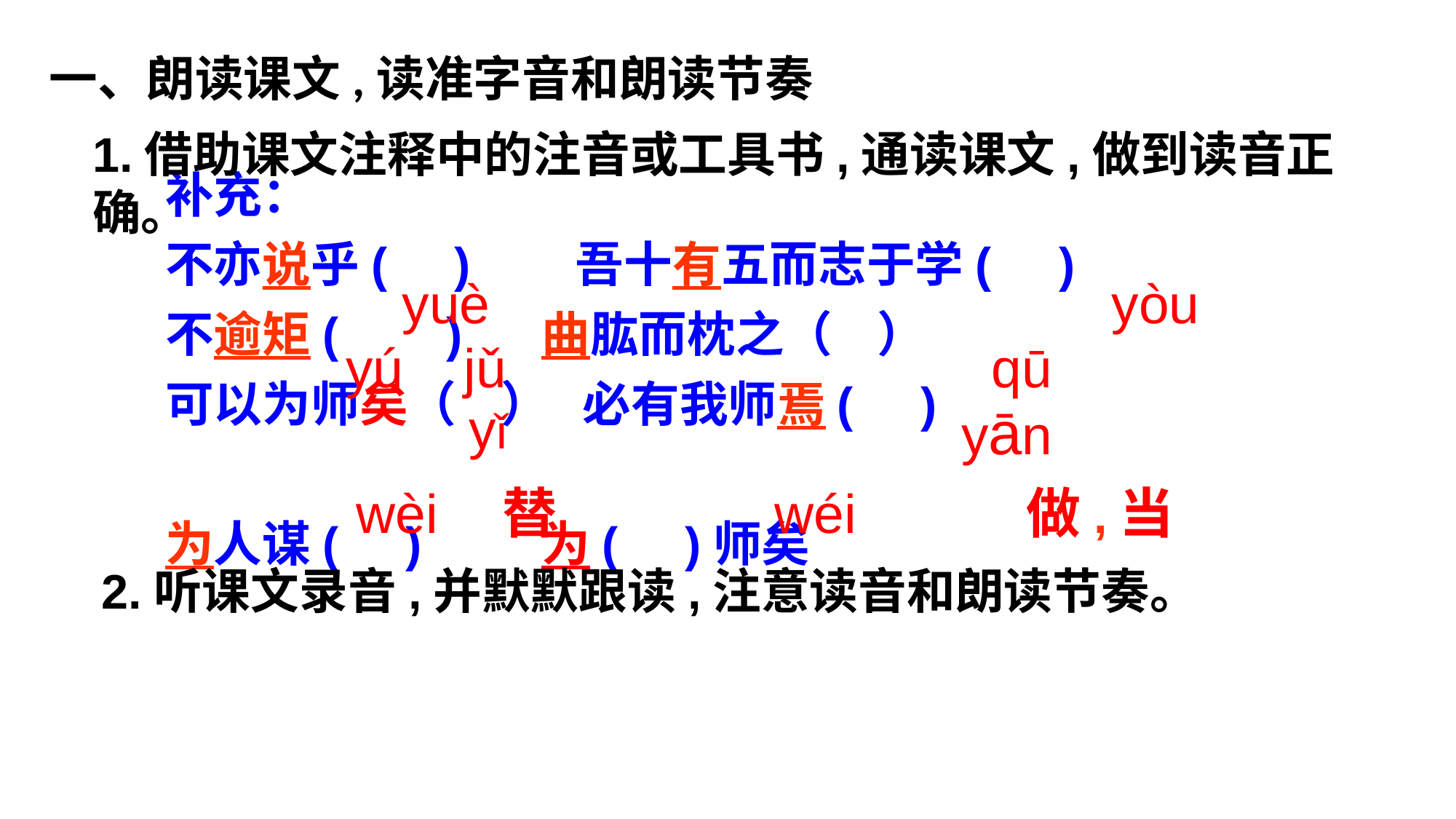

一、朗读课文,读准字音和朗读节奏
1.借助课文注释中的注音或工具书,通读课文,做到读音正确。
补充：
不亦说乎(     )　    吾十有五而志于学(     )
不逾矩(        )     曲肱而枕之（    ）
可以为师矣（    ）   必有我师焉(     )
为人谋(     )        为(     )师矣
yuè
yòu
yú    jǔ
qū
yǐ
yān
wèi
替
wéi
做,当
2.听课文录音,并默默跟读,注意读音和朗读节奏。